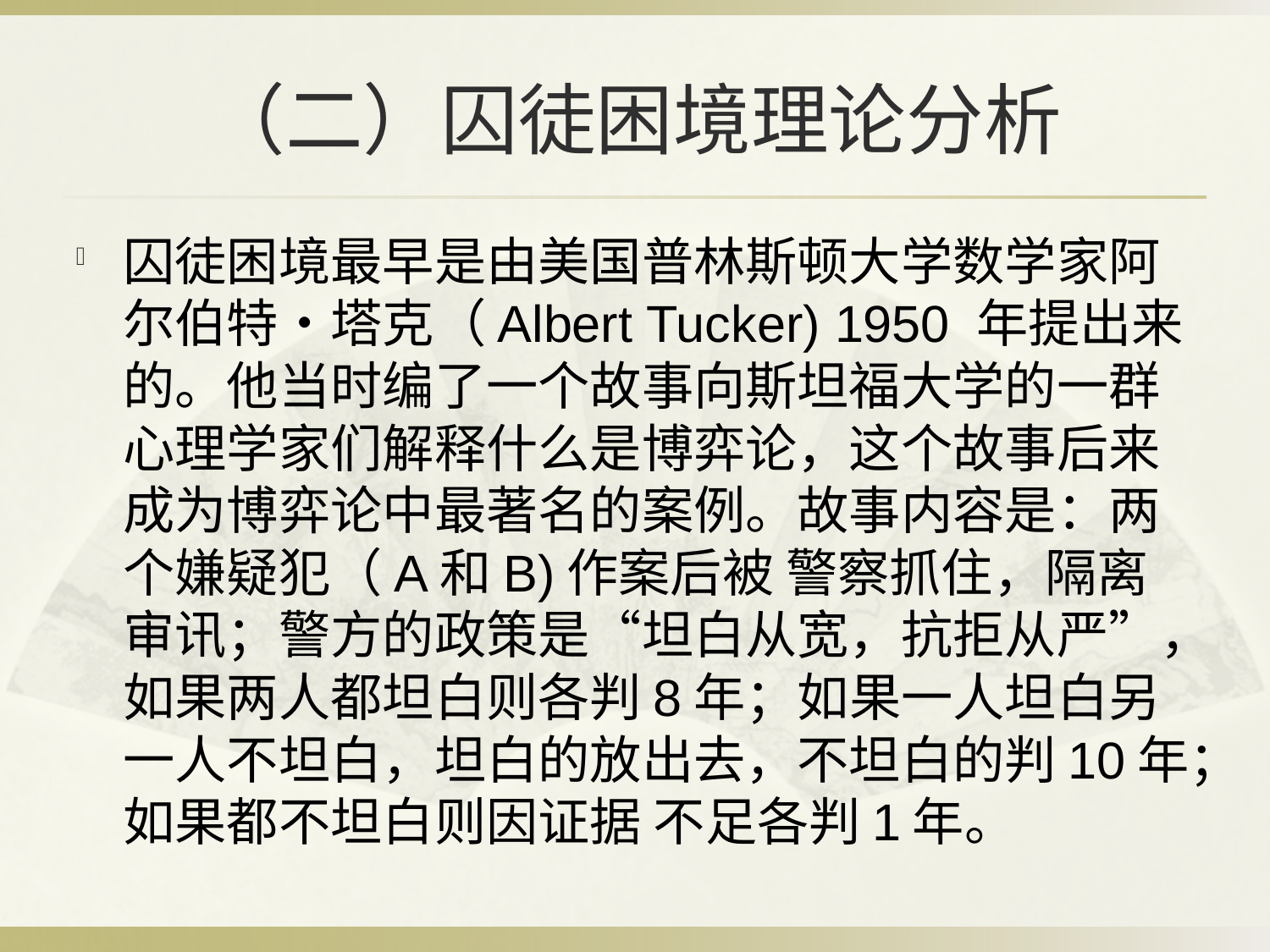

# （二）囚徒困境理论分析
囚徒困境最早是由美国普林斯顿大学数学家阿尔伯特•塔克（Albert Tucker) 1950 年提出来的。他当时编了一个故事向斯坦福大学的一群心理学家们解释什么是博弈论，这个故事后来成为博弈论中最著名的案例。故事内容是：两个嫌疑犯（A和B)作案后被 警察抓住，隔离审讯；警方的政策是“坦白从宽，抗拒从严”，如果两人都坦白则各判8年；如果一人坦白另一人不坦白，坦白的放出去，不坦白的判10年；如果都不坦白则因证据 不足各判1年。